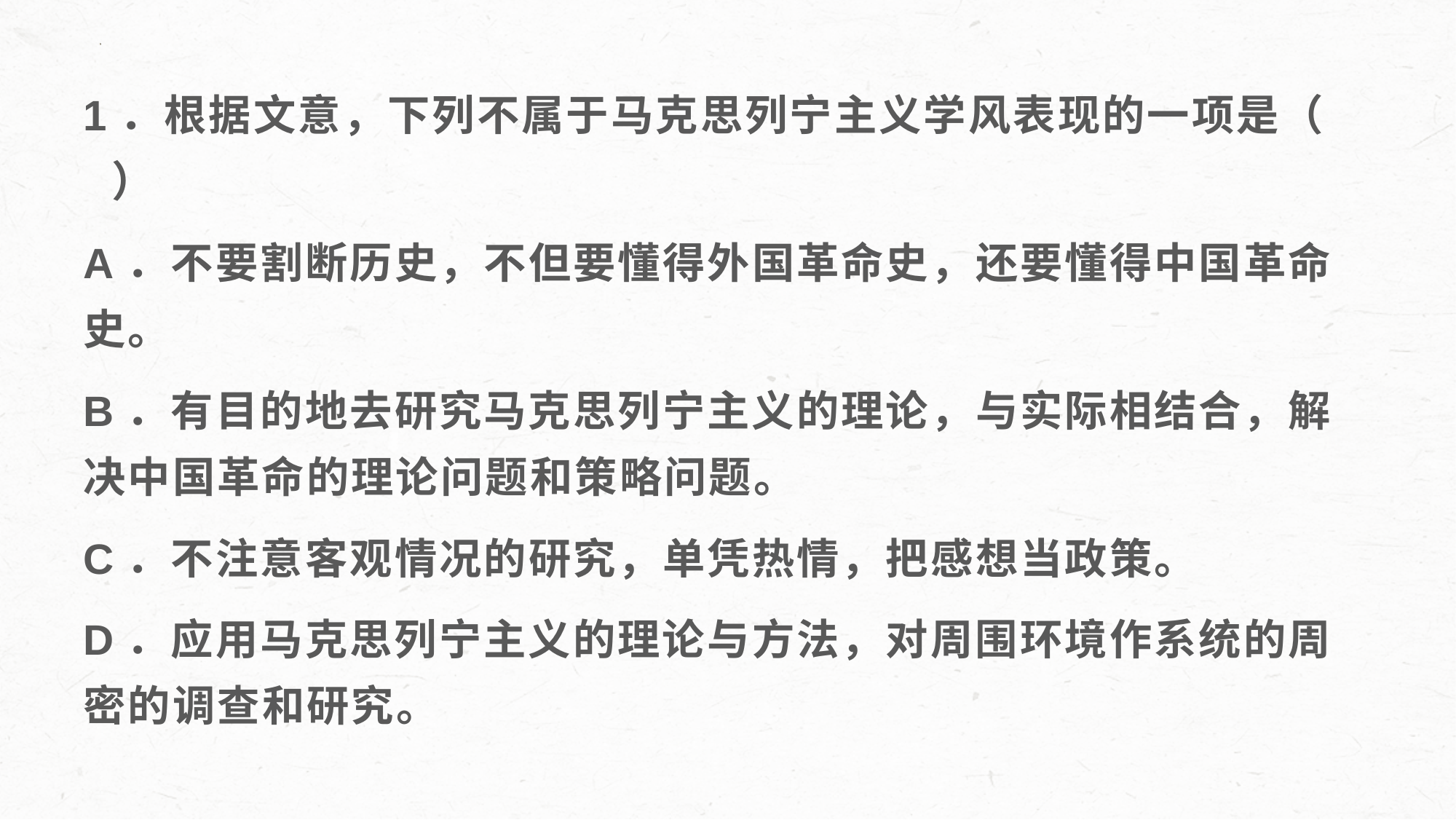

1．根据文意，下列不属于马克思列宁主义学风表现的一项是（     ）
A．不要割断历史，不但要懂得外国革命史，还要懂得中国革命史。
B．有目的地去研究马克思列宁主义的理论，与实际相结合，解决中国革命的理论问题和策略问题。
C．不注意客观情况的研究，单凭热情，把感想当政策。
D．应用马克思列宁主义的理论与方法，对周围环境作系统的周密的调查和研究。